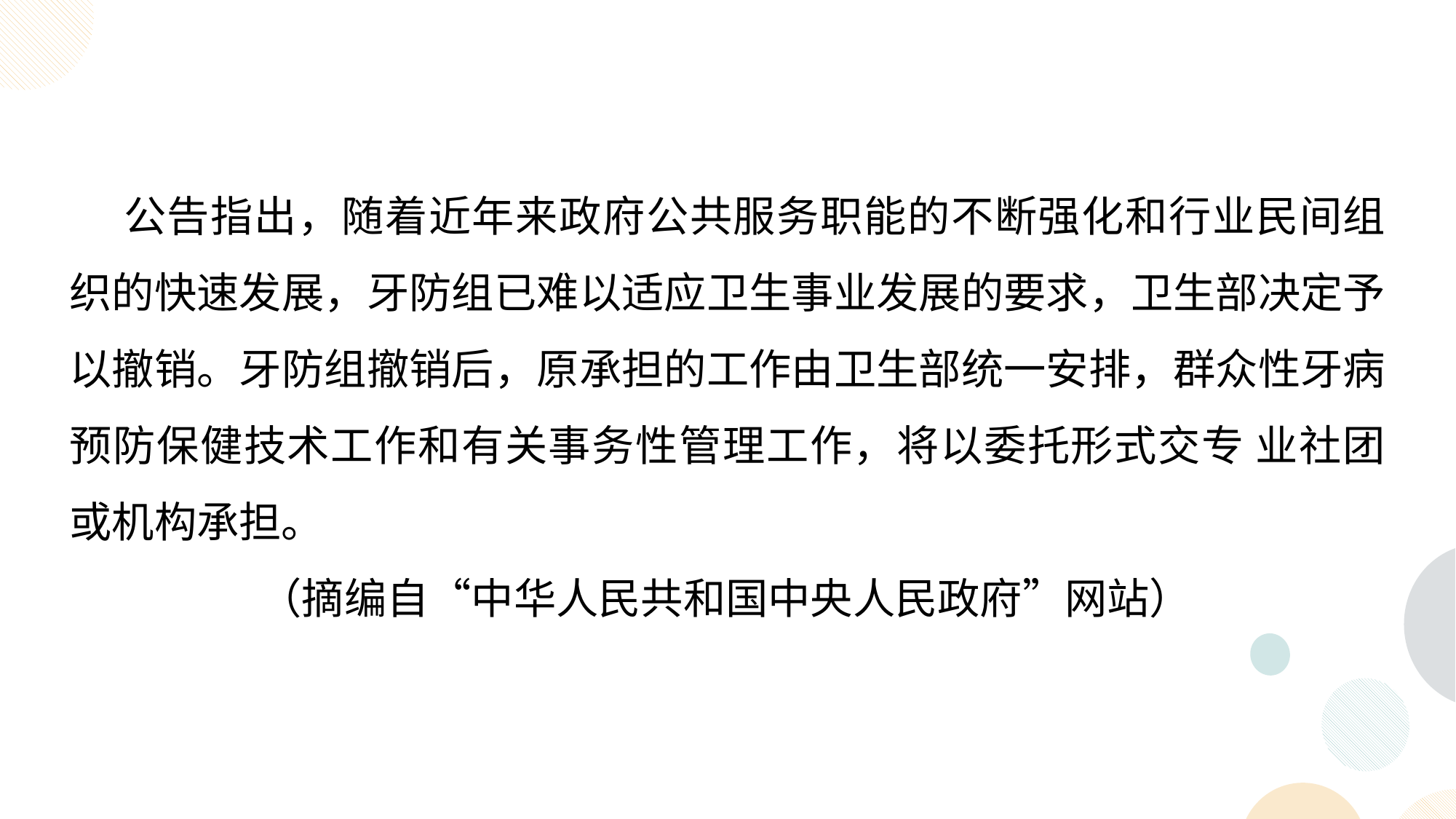

公告指出，随着近年来政府公共服务职能的不断强化和行业民间组织的快速发展，牙防组已难以适应卫生事业发展的要求，卫生部决定予以撤销。牙防组撤销后，原承担的工作由卫生部统一安排，群众性牙病预防保健技术工作和有关事务性管理工作，将以委托形式交专 业社团或机构承担。
                   （摘编自“中华人民共和国中央人民政府”网站）